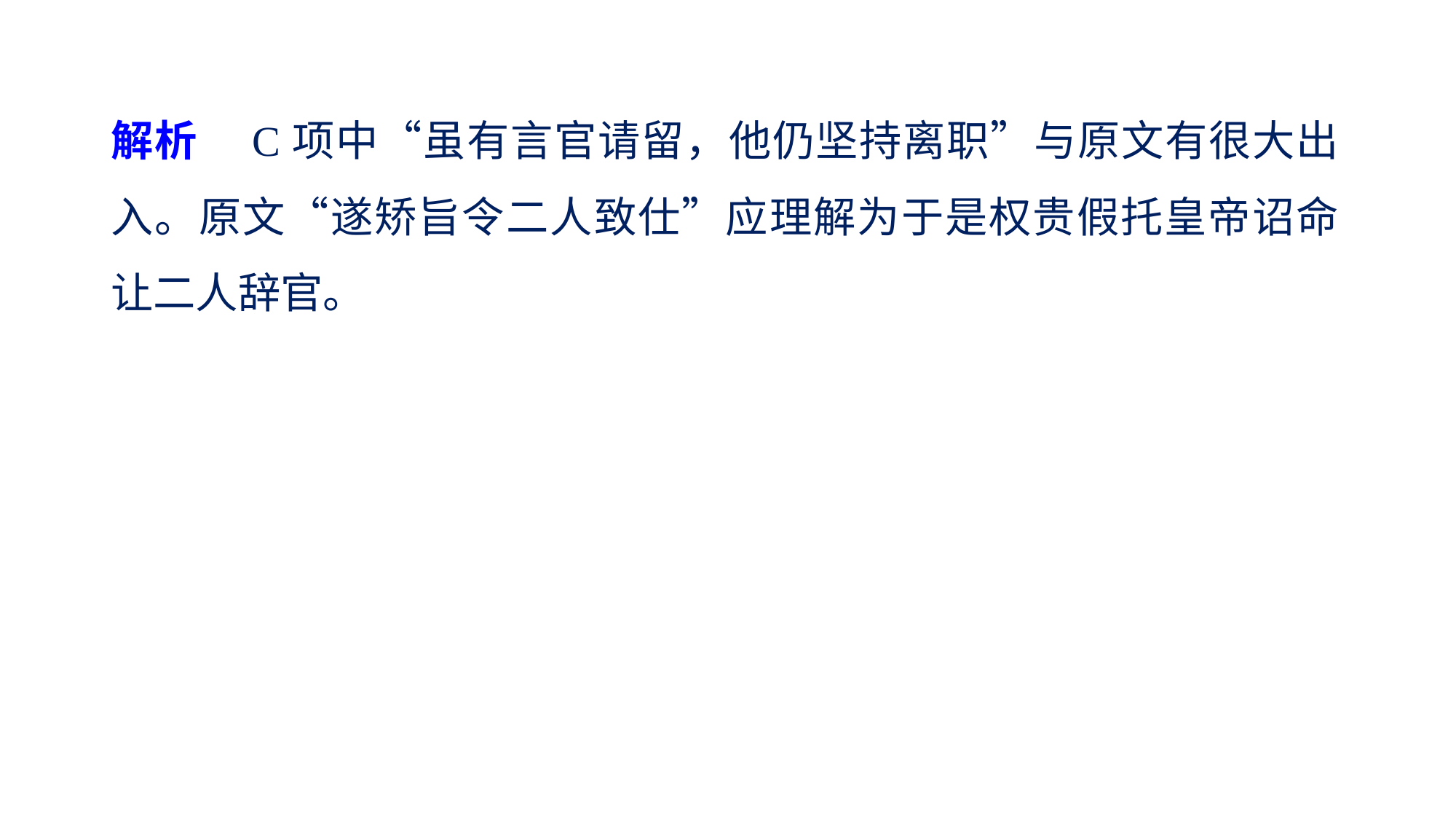

解析　C项中“虽有言官请留，他仍坚持离职”与原文有很大出入。原文“遂矫旨令二人致仕”应理解为于是权贵假托皇帝诏命让二人辞官。